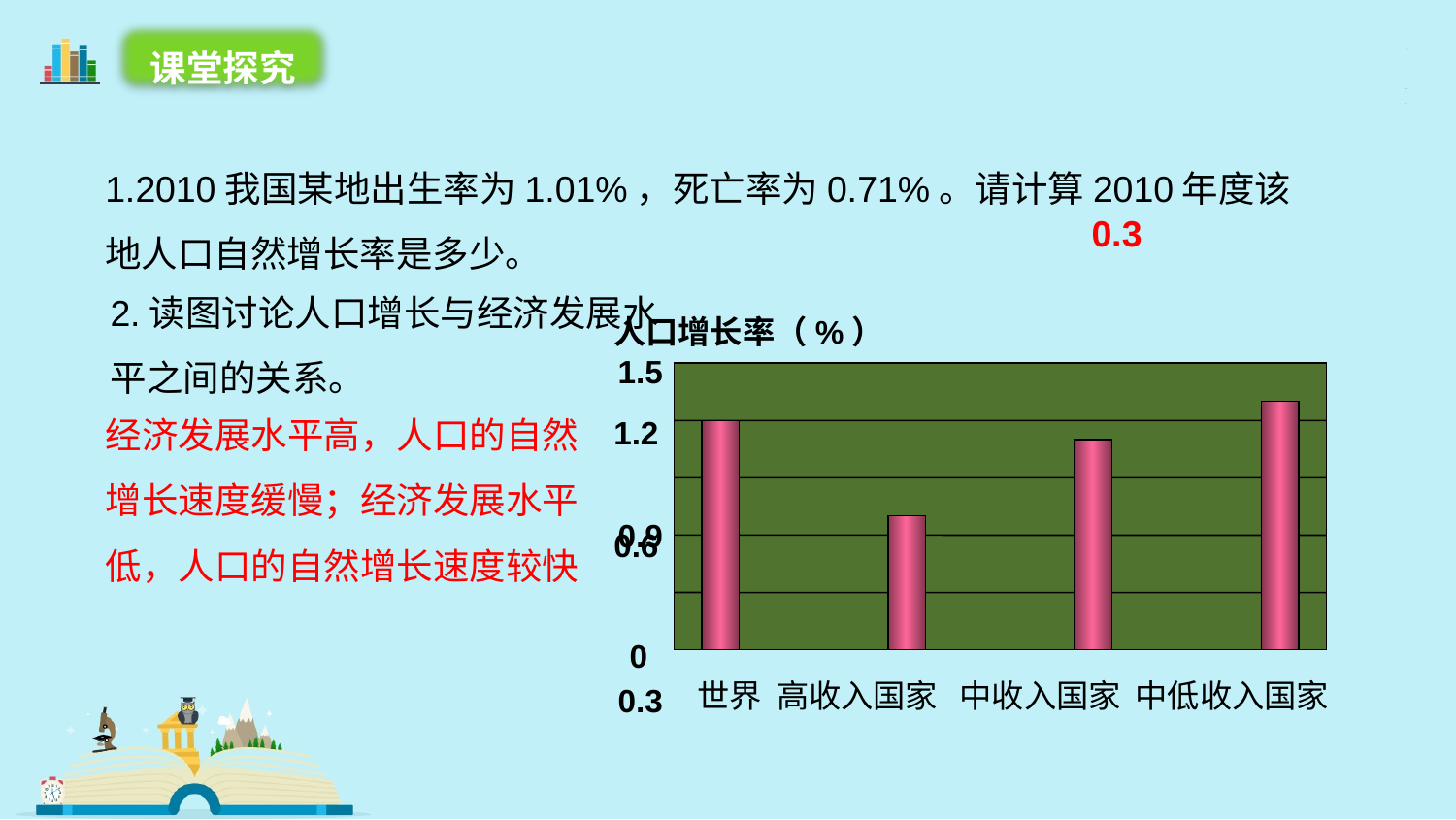

课堂探究
1.2010我国某地出生率为1.01%，死亡率为0.71%。请计算2010年度该地人口自然增长率是多少。
0.3
2.读图讨论人口增长与经济发展水平之间的关系。
人口增长率（%）
1.5

0.9

0.3

世界  高收入国家   中收入国家  中低收入国家
1.2
0.6
0
经济发展水平高，人口的自然增长速度缓慢；经济发展水平低，人口的自然增长速度较快